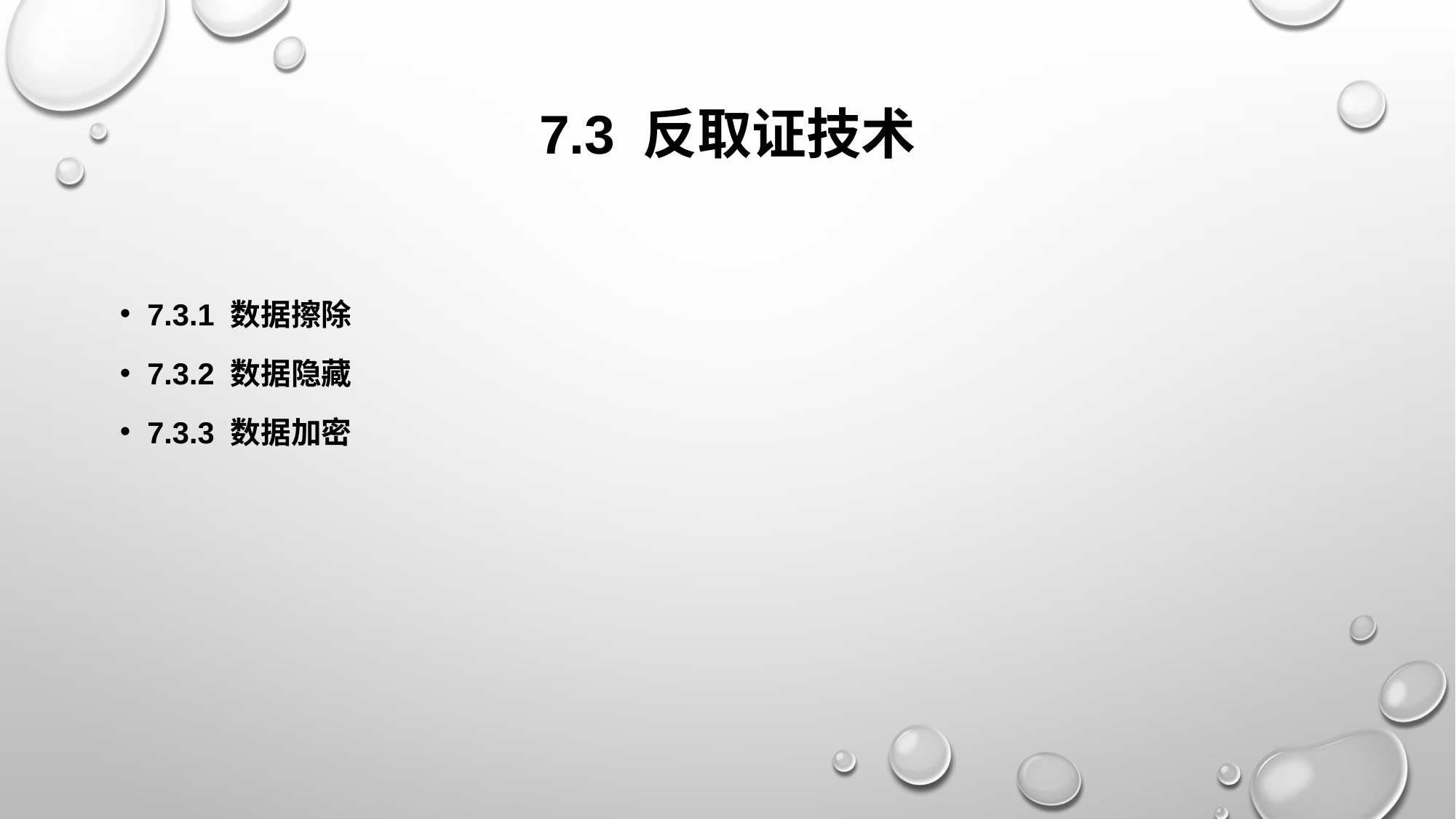

# 7.3 反取证技术
7.3.1 数据擦除
7.3.2 数据隐藏
7.3.3 数据加密